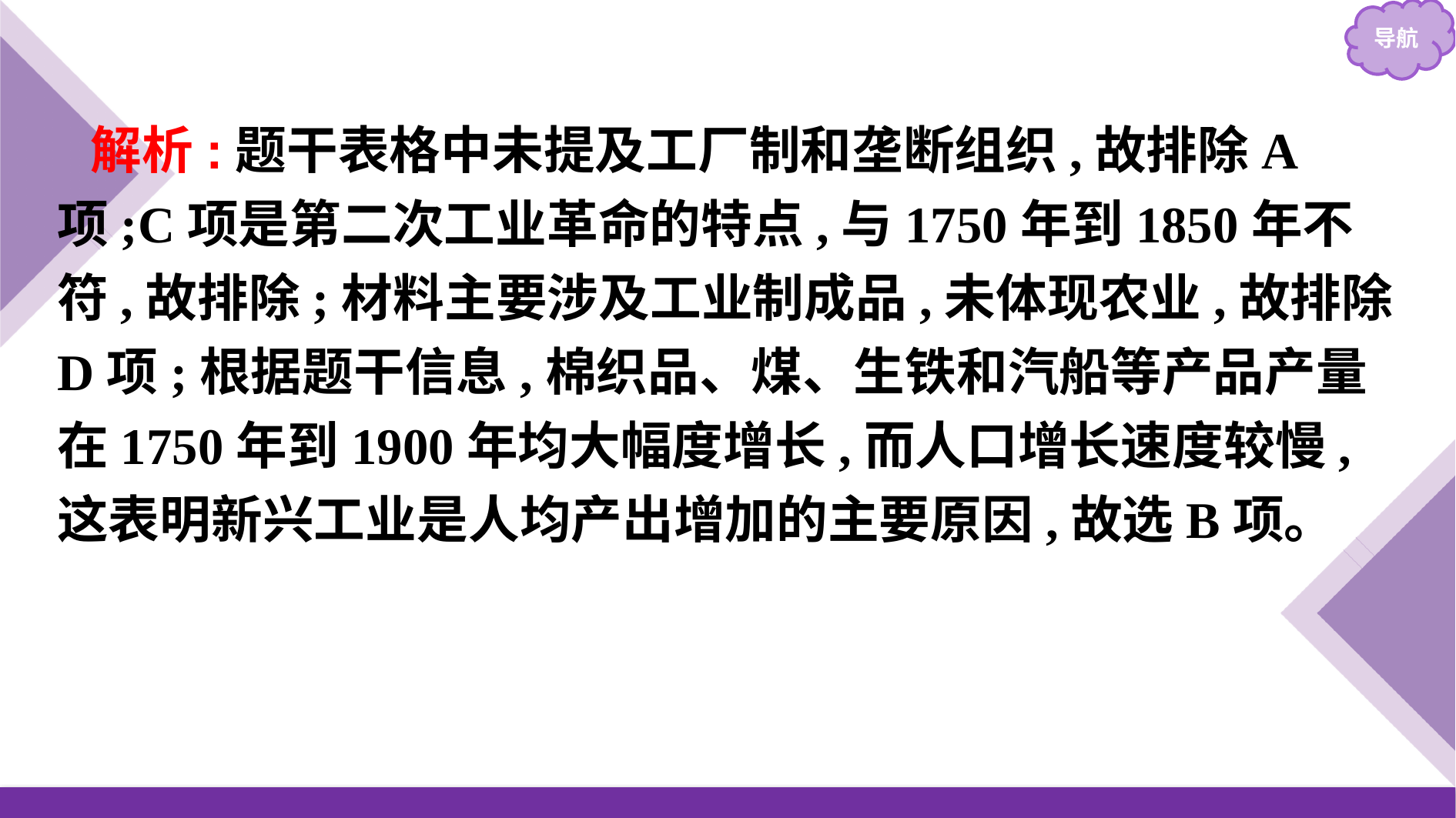

解析:题干表格中未提及工厂制和垄断组织,故排除A项;C项是第二次工业革命的特点,与1750年到1850年不符,故排除;材料主要涉及工业制成品,未体现农业,故排除D项;根据题干信息,棉织品、煤、生铁和汽船等产品产量在1750年到1900年均大幅度增长,而人口增长速度较慢,这表明新兴工业是人均产出增加的主要原因,故选B项。